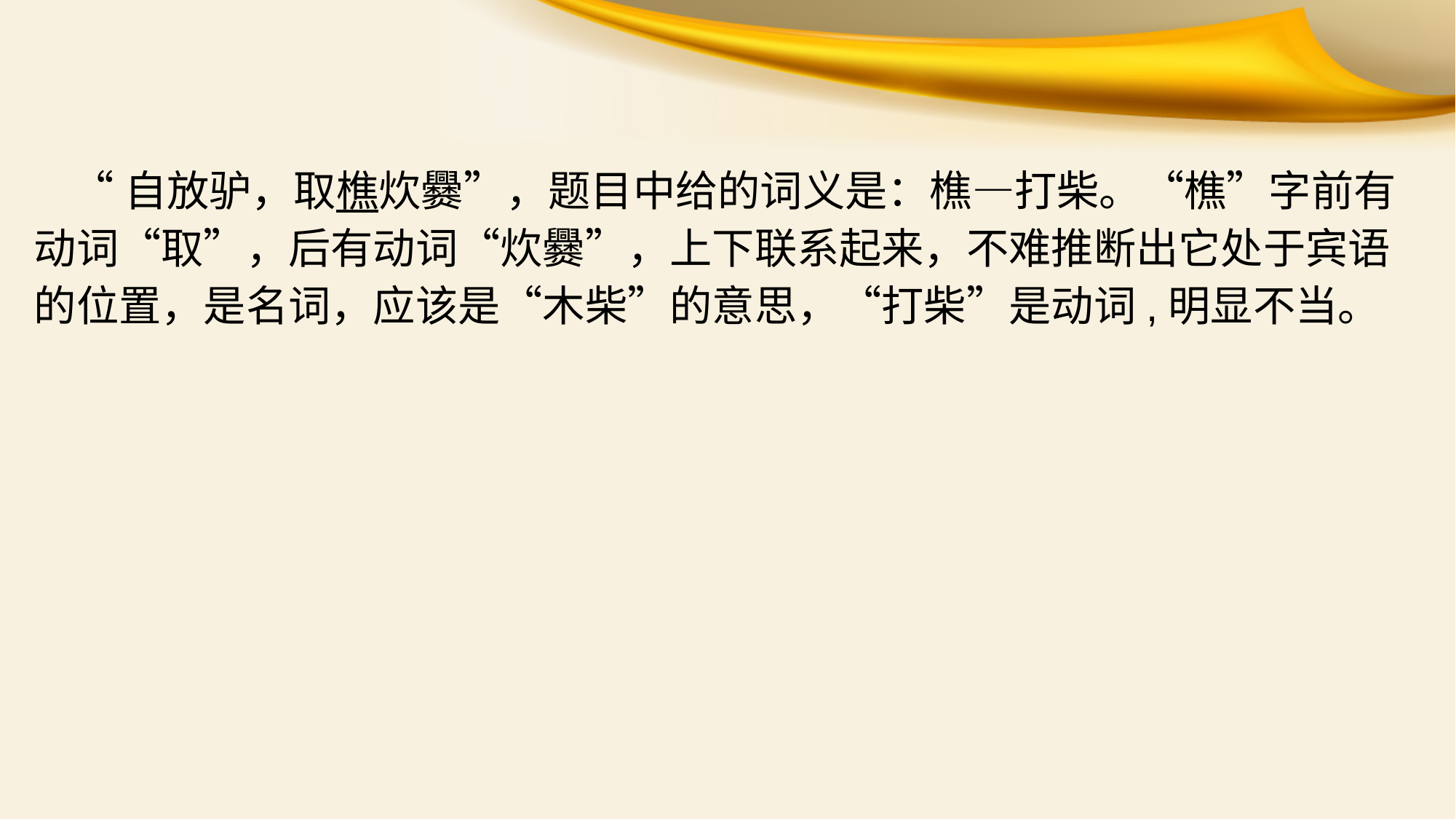

“自放驴，取樵炊爨”，题目中给的词义是：樵—打柴。“樵”字前有动词“取”，后有动词“炊爨”，上下联系起来，不难推断出它处于宾语的位置，是名词，应该是“木柴”的意思，“打柴”是动词,明显不当。